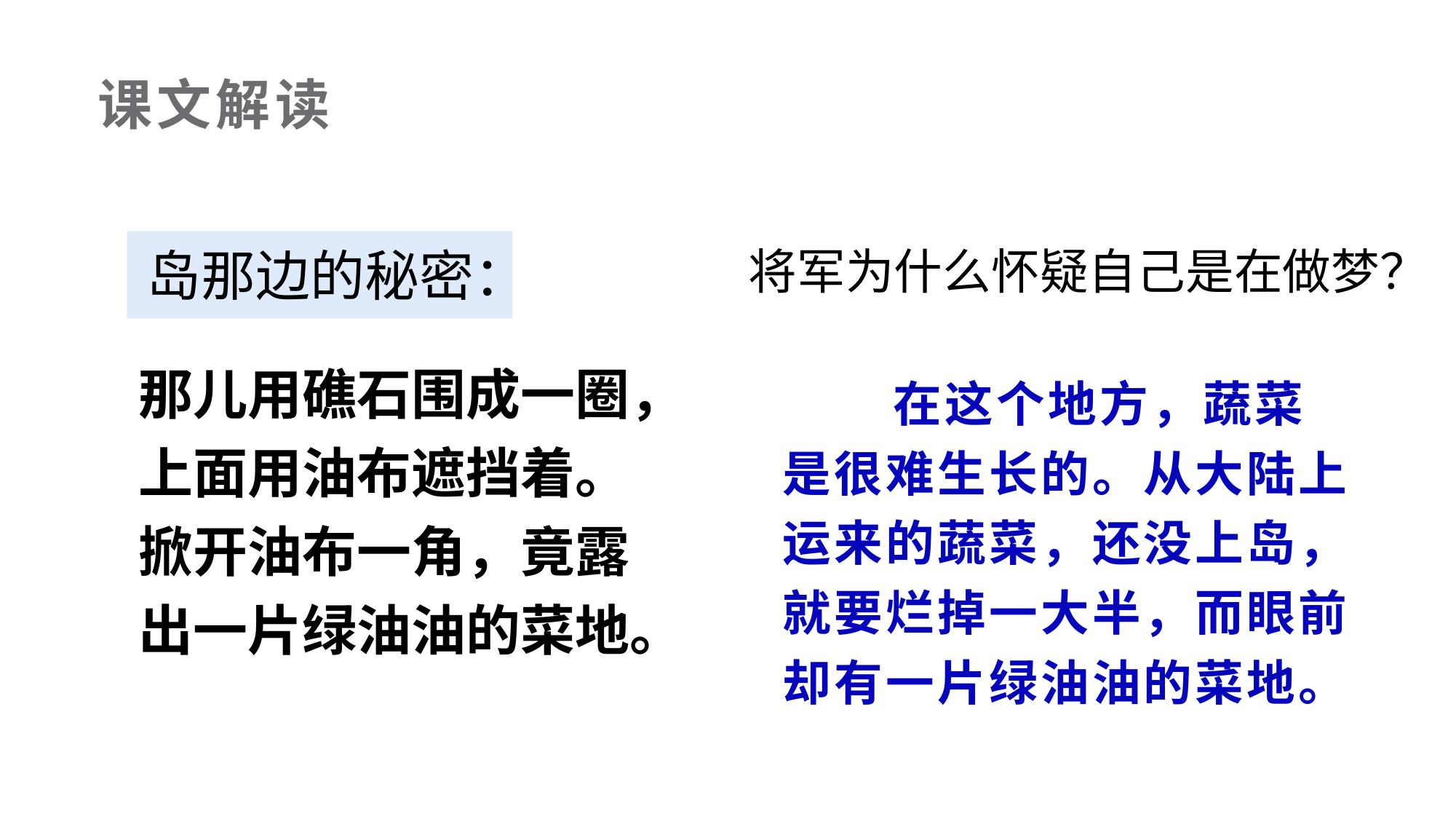

课文解读

岛那边的秘密：
将军为什么怀疑自己是在做梦？

那儿用礁石围成一圈，上面用油布遮挡着。掀开油布一角，竟露出一片绿油油的菜地。
       在这个地方，蔬菜是很难生长的。从大陆上运来的蔬菜，还没上岛，就要烂掉一大半，而眼前却有一片绿油油的菜地。